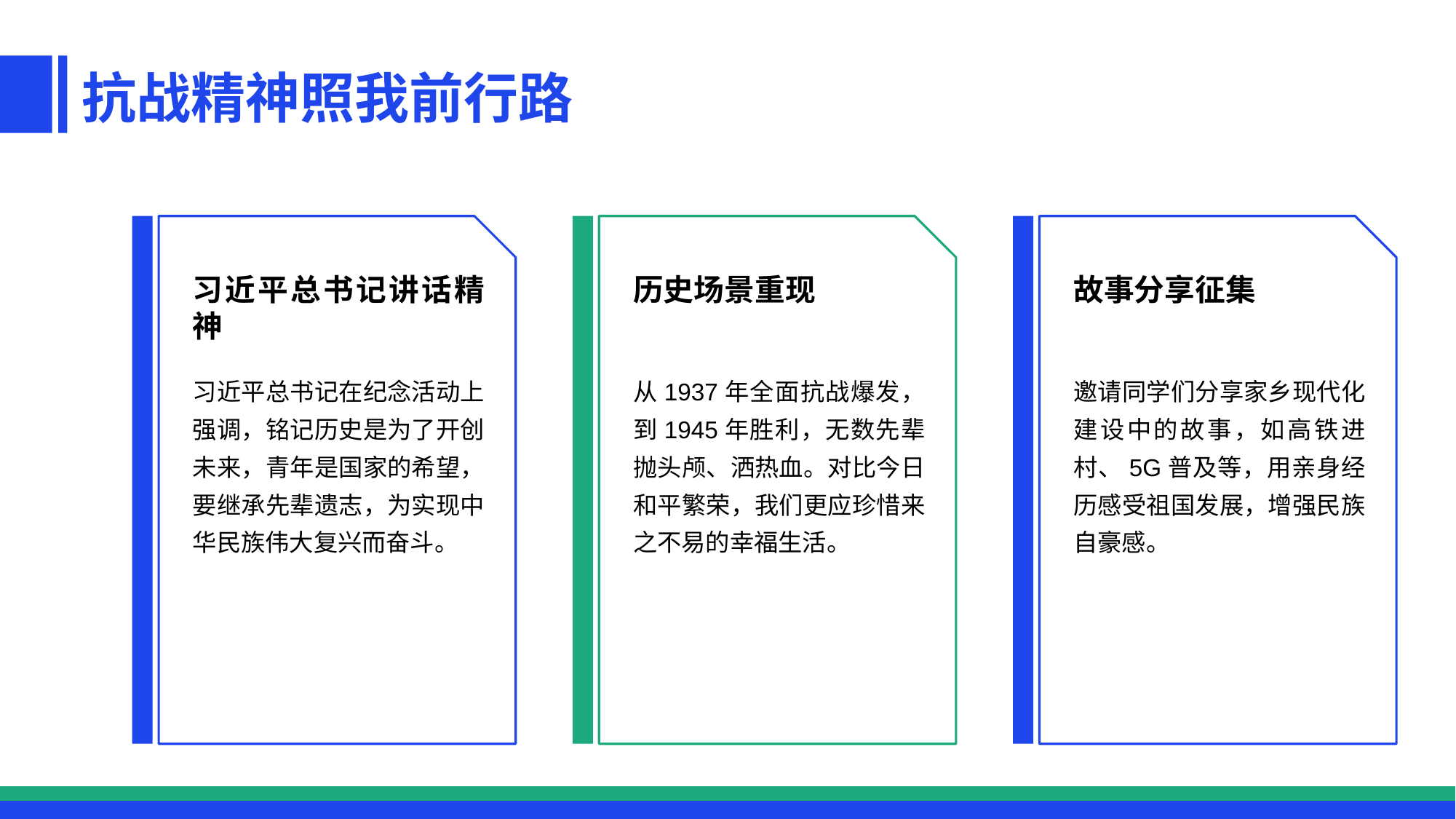

抗战精神照我前行路

习近平总书记讲话精神
历史场景重现
故事分享征集
习近平总书记在纪念活动上强调，铭记历史是为了开创未来，青年是国家的希望，要继承先辈遗志，为实现中华民族伟大复兴而奋斗。
从1937年全面抗战爆发，到1945年胜利，无数先辈抛头颅、洒热血。对比今日和平繁荣，我们更应珍惜来之不易的幸福生活。
邀请同学们分享家乡现代化建设中的故事，如高铁进村、5G普及等，用亲身经历感受祖国发展，增强民族自豪感。